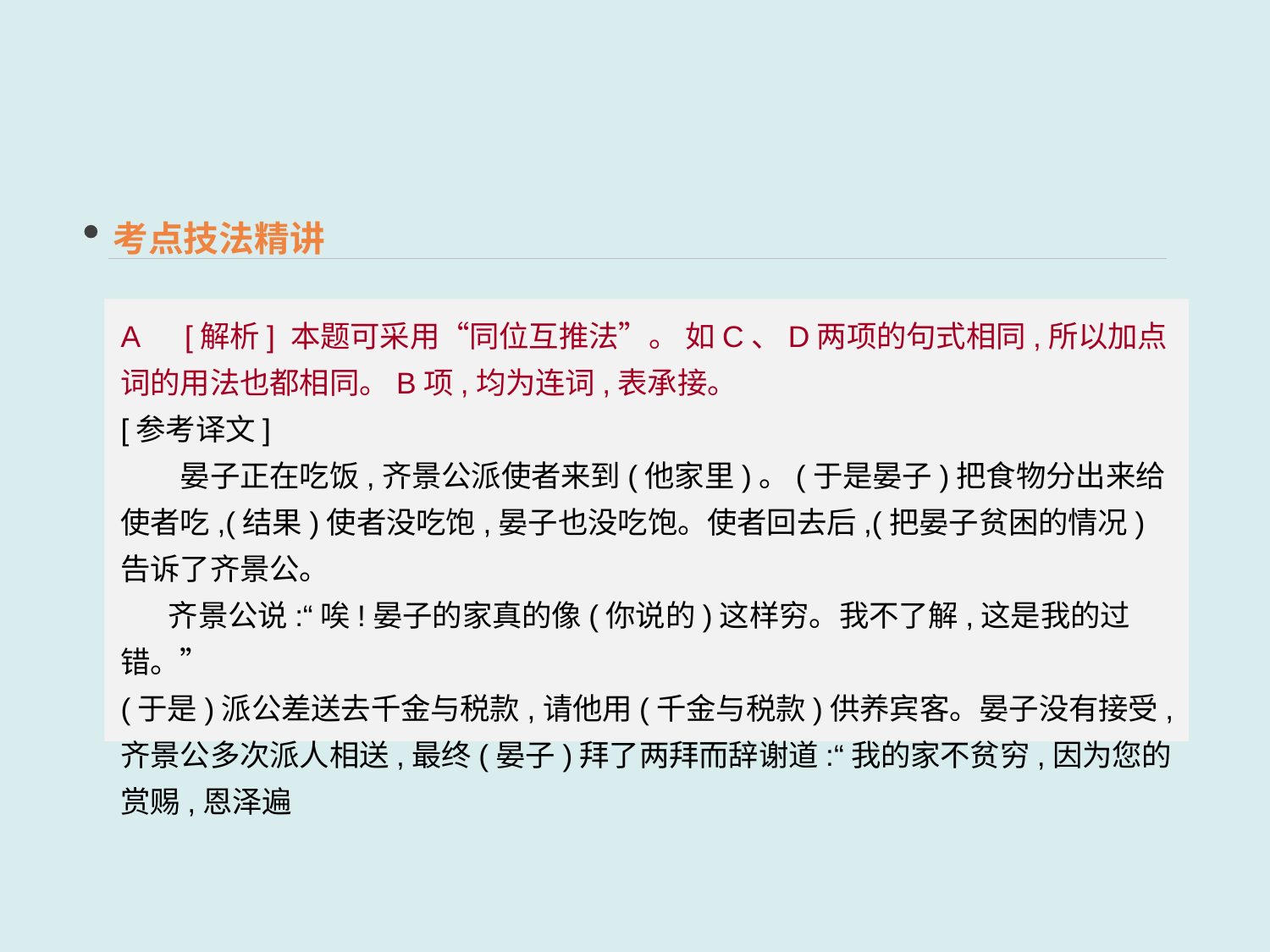

考点技法精讲

A　[解析] 本题可采用“同位互推法”。 如C、D两项的句式相同,所以加点词的用法也都相同。B项,均为连词,表承接。
[参考译文]
　　晏子正在吃饭,齐景公派使者来到(他家里)。(于是晏子)把食物分出来给使者吃,(结果)使者没吃饱,晏子也没吃饱。使者回去后,(把晏子贫困的情况)告诉了齐景公。
      齐景公说:“唉!晏子的家真的像(你说的)这样穷。我不了解,这是我的过错。”
(于是)派公差送去千金与税款,请他用(千金与税款)供养宾客。晏子没有接受,齐景公多次派人相送,最终(晏子)拜了两拜而辞谢道:“我的家不贫穷,因为您的赏赐,恩泽遍